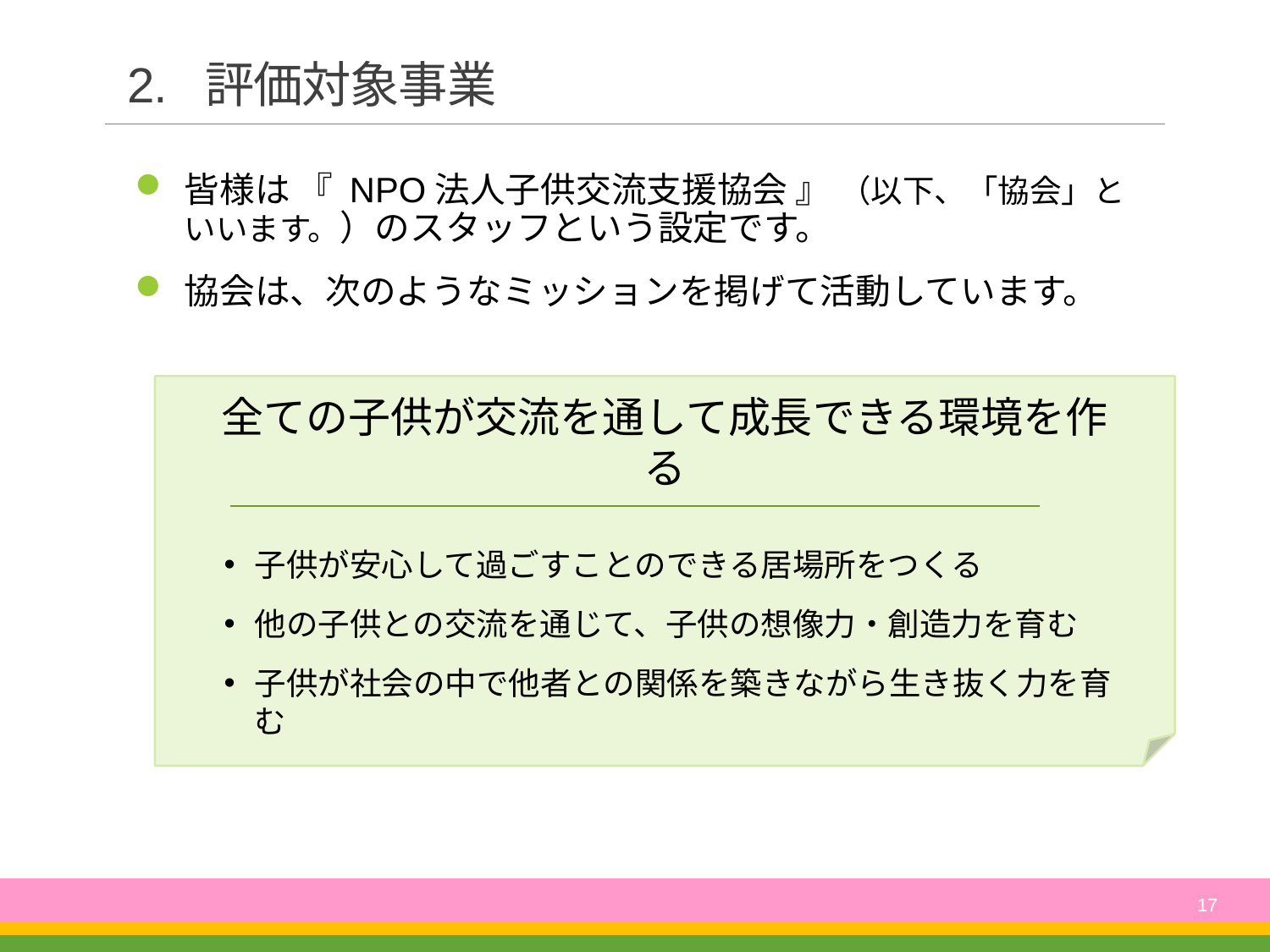

# 2.  評価対象事業
皆様は 『 NPO法人子供交流支援協会 』 （以下、「協会」といいます。）のスタッフという設定です。
協会は、次のようなミッションを掲げて活動しています。
全ての子供が交流を通して成長できる環境を作る
子供が安心して過ごすことのできる居場所をつくる
他の子供との交流を通じて、子供の想像力・創造力を育む
子供が社会の中で他者との関係を築きながら生き抜く力を育む
17